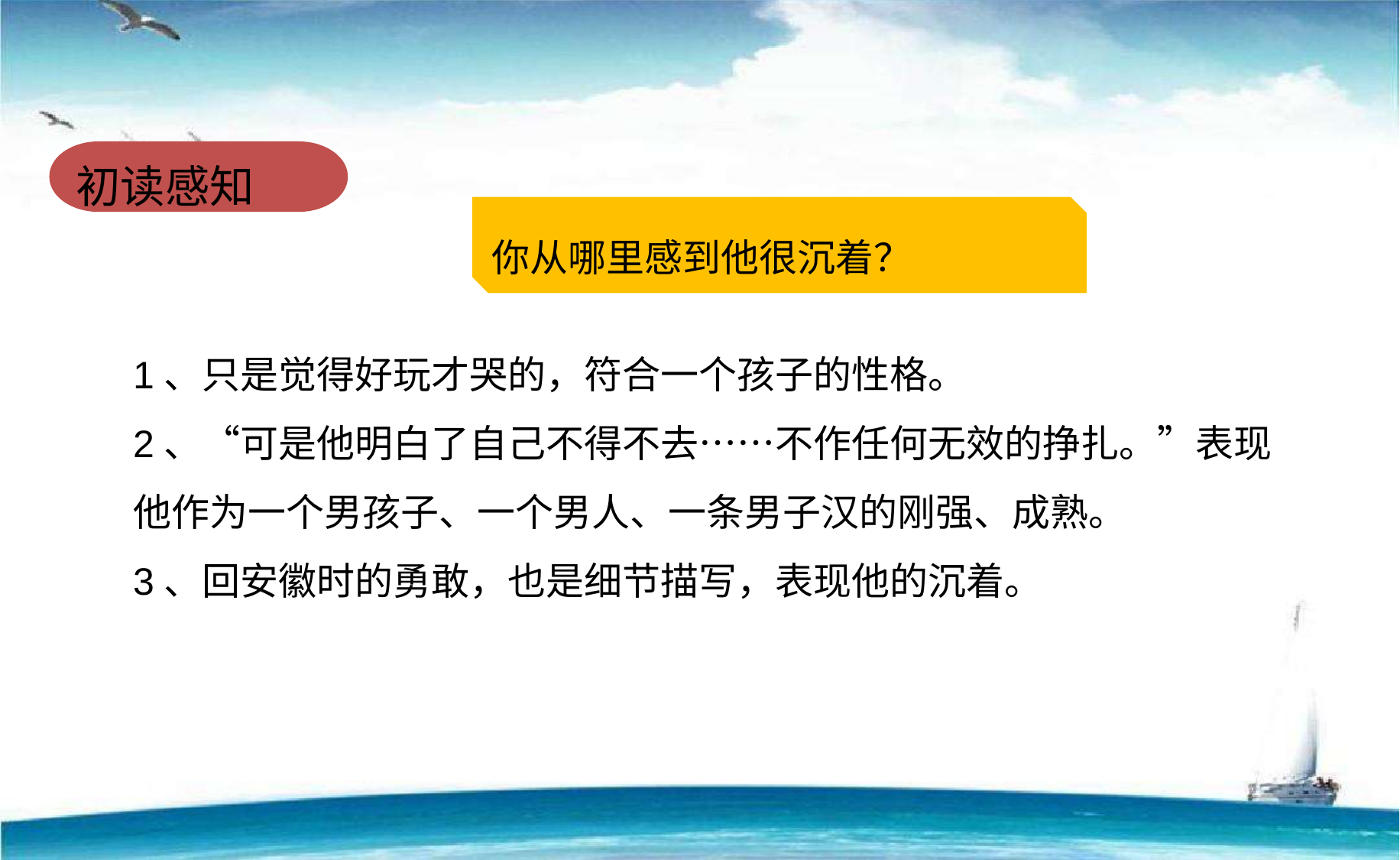

初读感知
你从哪里感到他很沉着？
1、只是觉得好玩才哭的，符合一个孩子的性格。
2、“可是他明白了自己不得不去……不作任何无效的挣扎。”表现他作为一个男孩子、一个男人、一条男子汉的刚强、成熟。
3、回安徽时的勇敢，也是细节描写，表现他的沉着。